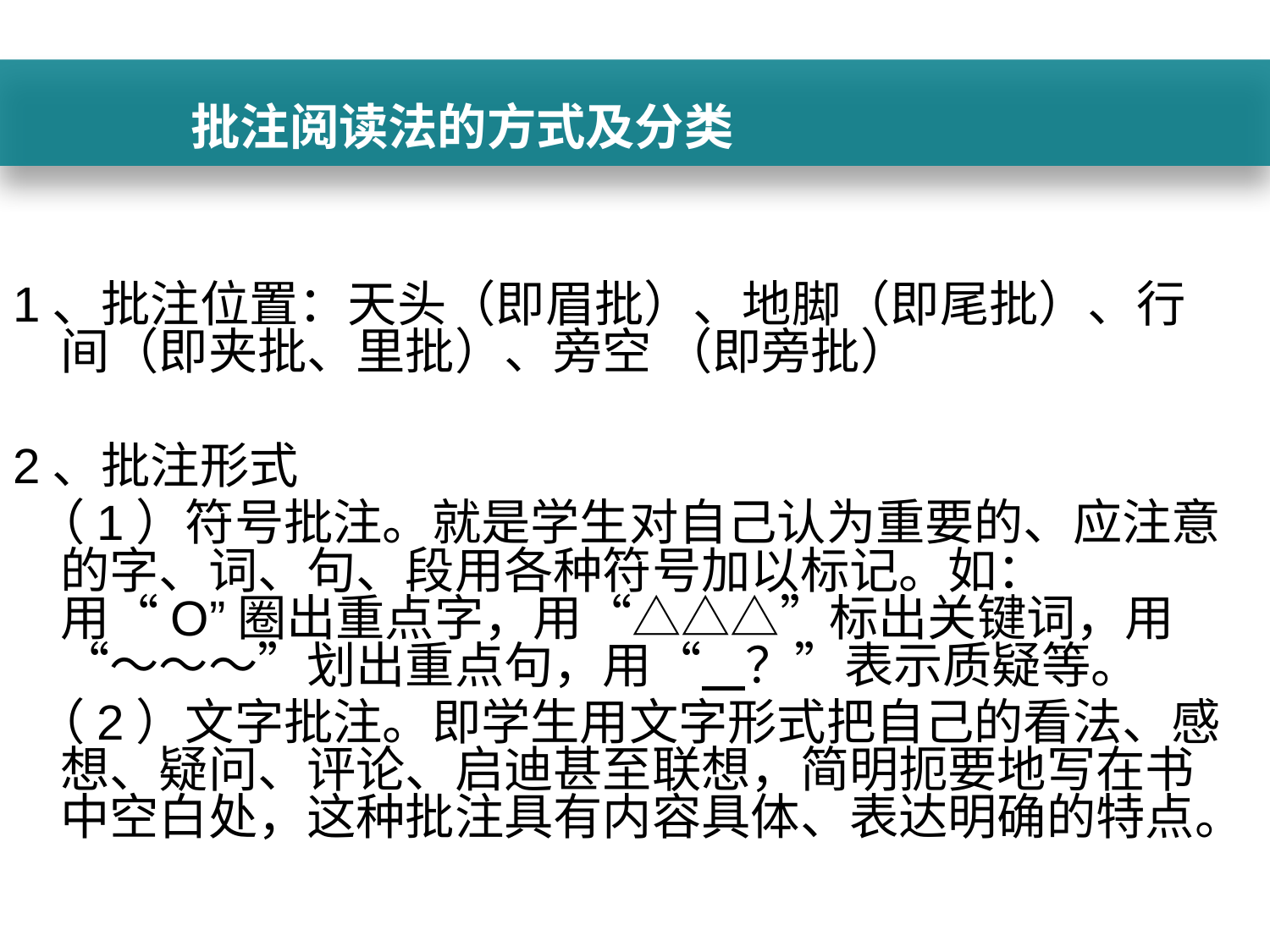

批注阅读法的方式及分类

1、批注位置：天头（即眉批）、地脚（即尾批）、行间（即夹批、里批）、旁空 （即旁批）

2、批注形式
 （1）符号批注。就是学生对自己认为重要的、应注意的字、词、句、段用各种符号加以标记。如：用“O”圈出重点字，用“△△△”标出关键词，用“～～～”划出重点句，用“    ？”表示质疑等。
 （2）文字批注。即学生用文字形式把自己的看法、感想、疑问、评论、启迪甚至联想，简明扼要地写在书中空白处，这种批注具有内容具体、表达明确的特点。